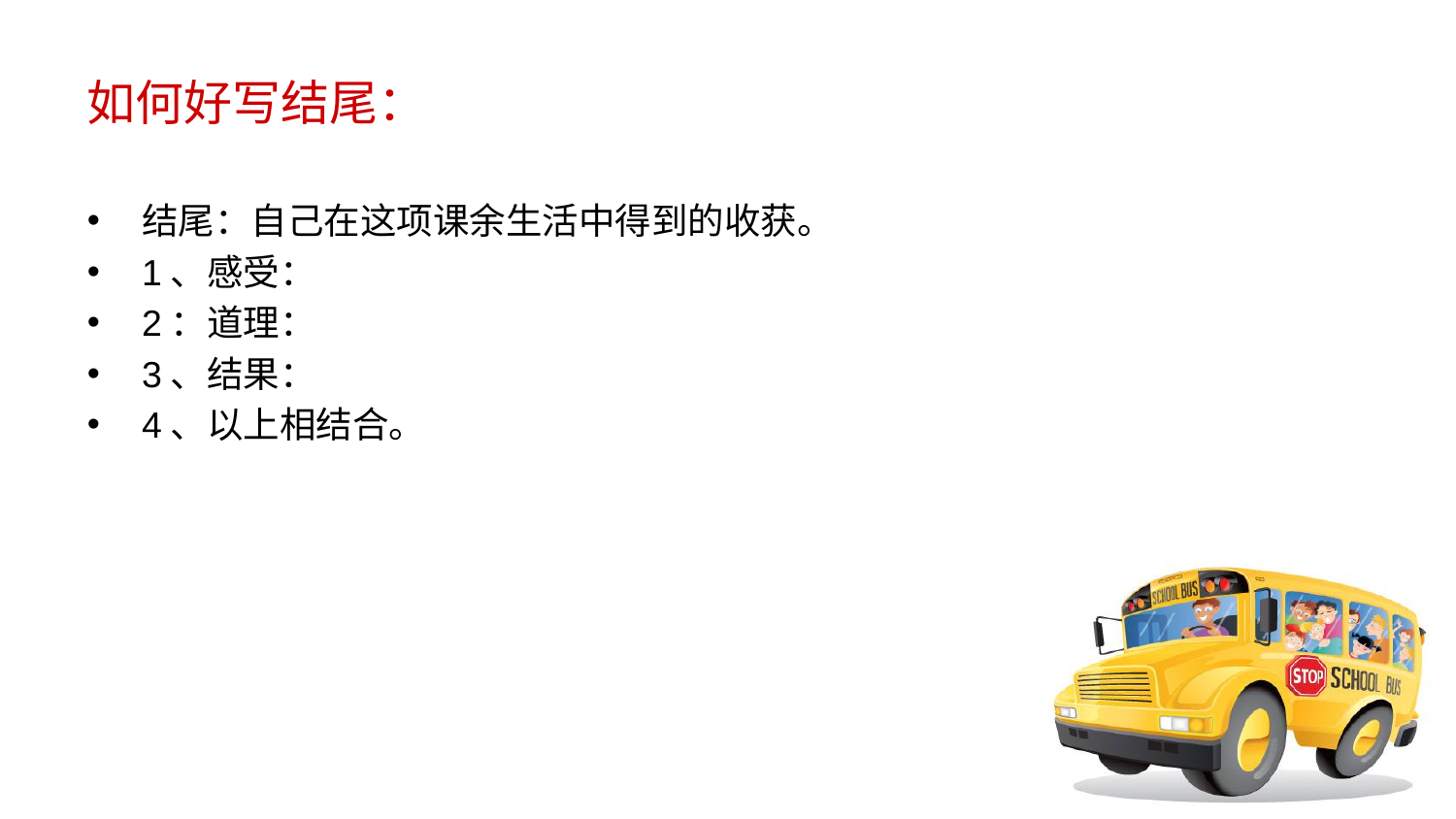

# 如何好写结尾：
结尾：自己在这项课余生活中得到的收获。
1、感受：
2：道理：
3、结果：
4、以上相结合。